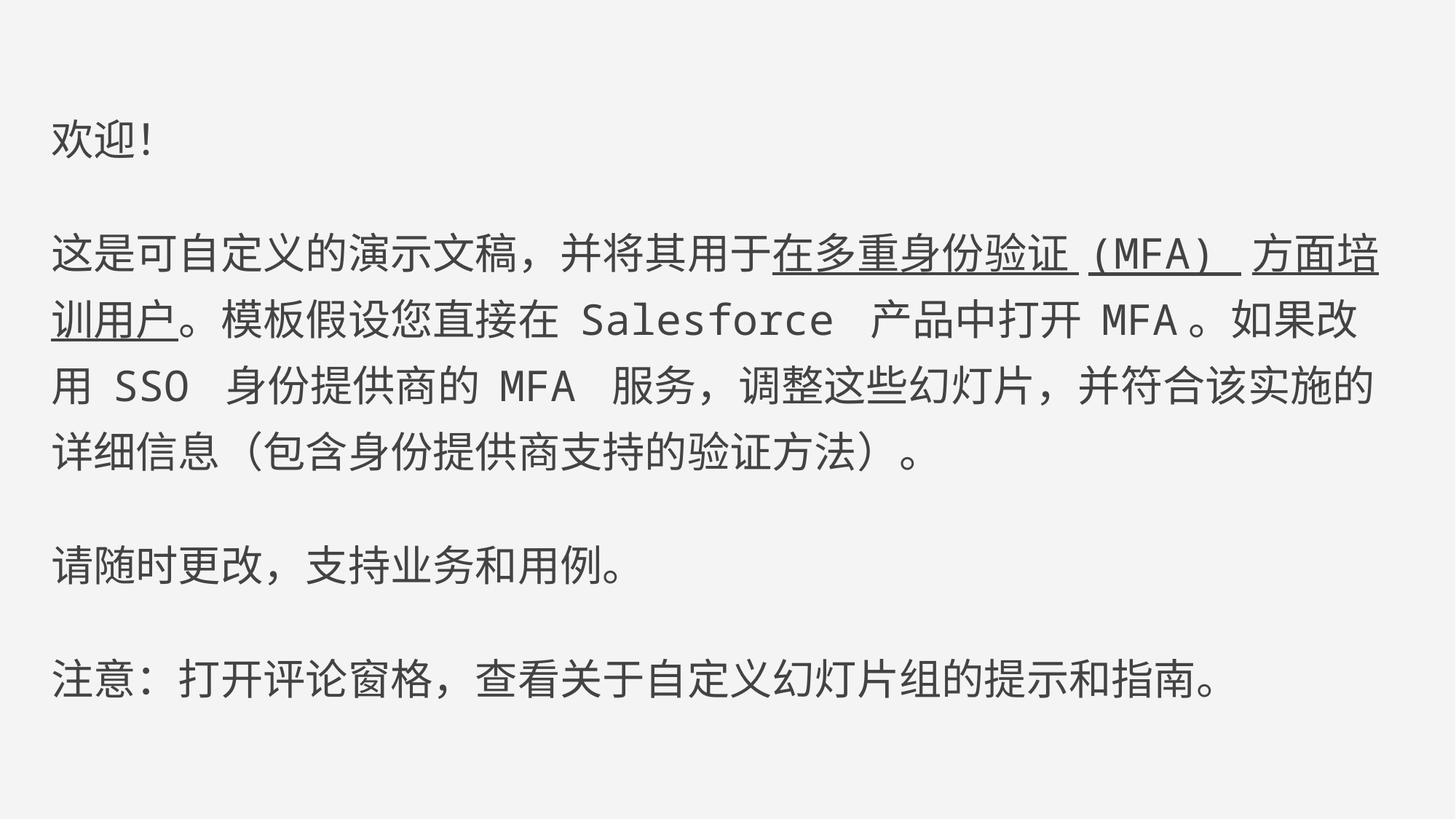

欢迎！

这是可自定义的演示文稿，并将其用于在多重身份验证 (MFA) 方面培训用户。模板假设您直接在 Salesforce 产品中打开 MFA。如果改用 SSO 身份提供商的 MFA 服务，调整这些幻灯片，并符合该实施的详细信息（包含身份提供商支持的验证方法）。

请随时更改，支持业务和用例。

注意：打开评论窗格，查看关于自定义幻灯片组的提示和指南。